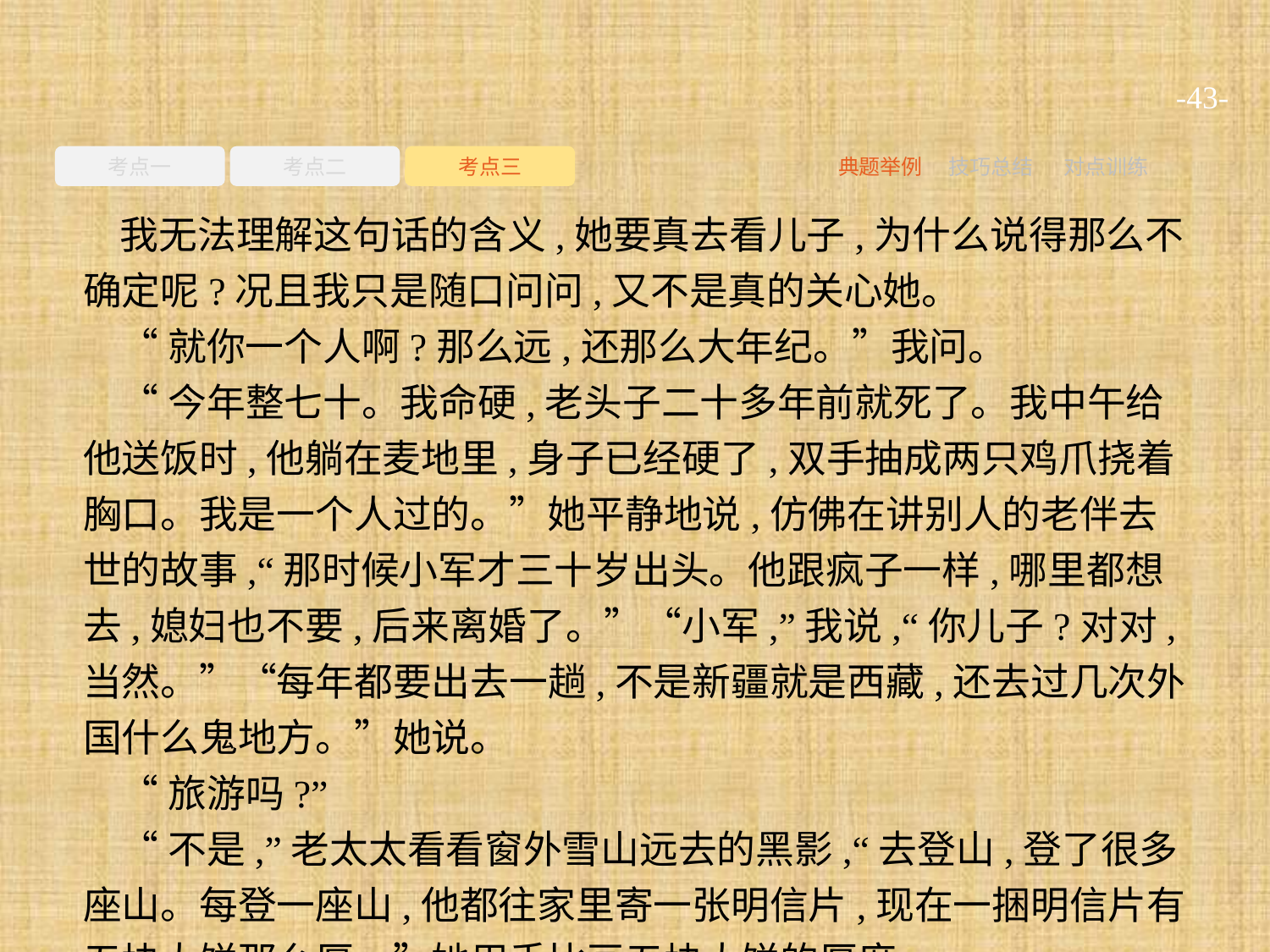

-43-
考点一
考点二
考点三
典题举例
技巧总结
对点训练
我无法理解这句话的含义,她要真去看儿子,为什么说得那么不确定呢?况且我只是随口问问,又不是真的关心她。
“就你一个人啊?那么远,还那么大年纪。”我问。
“今年整七十。我命硬,老头子二十多年前就死了。我中午给他送饭时,他躺在麦地里,身子已经硬了,双手抽成两只鸡爪挠着胸口。我是一个人过的。”她平静地说,仿佛在讲别人的老伴去世的故事,“那时候小军才三十岁出头。他跟疯子一样,哪里都想去,媳妇也不要,后来离婚了。”“小军,”我说,“你儿子?对对,当然。”“每年都要出去一趟,不是新疆就是西藏,还去过几次外国什么鬼地方。”她说。
“旅游吗?”
“不是,”老太太看看窗外雪山远去的黑影,“去登山,登了很多座山。每登一座山,他都往家里寄一张明信片,现在一捆明信片有五块大饼那么厚。”她用手比画五块大饼的厚度。